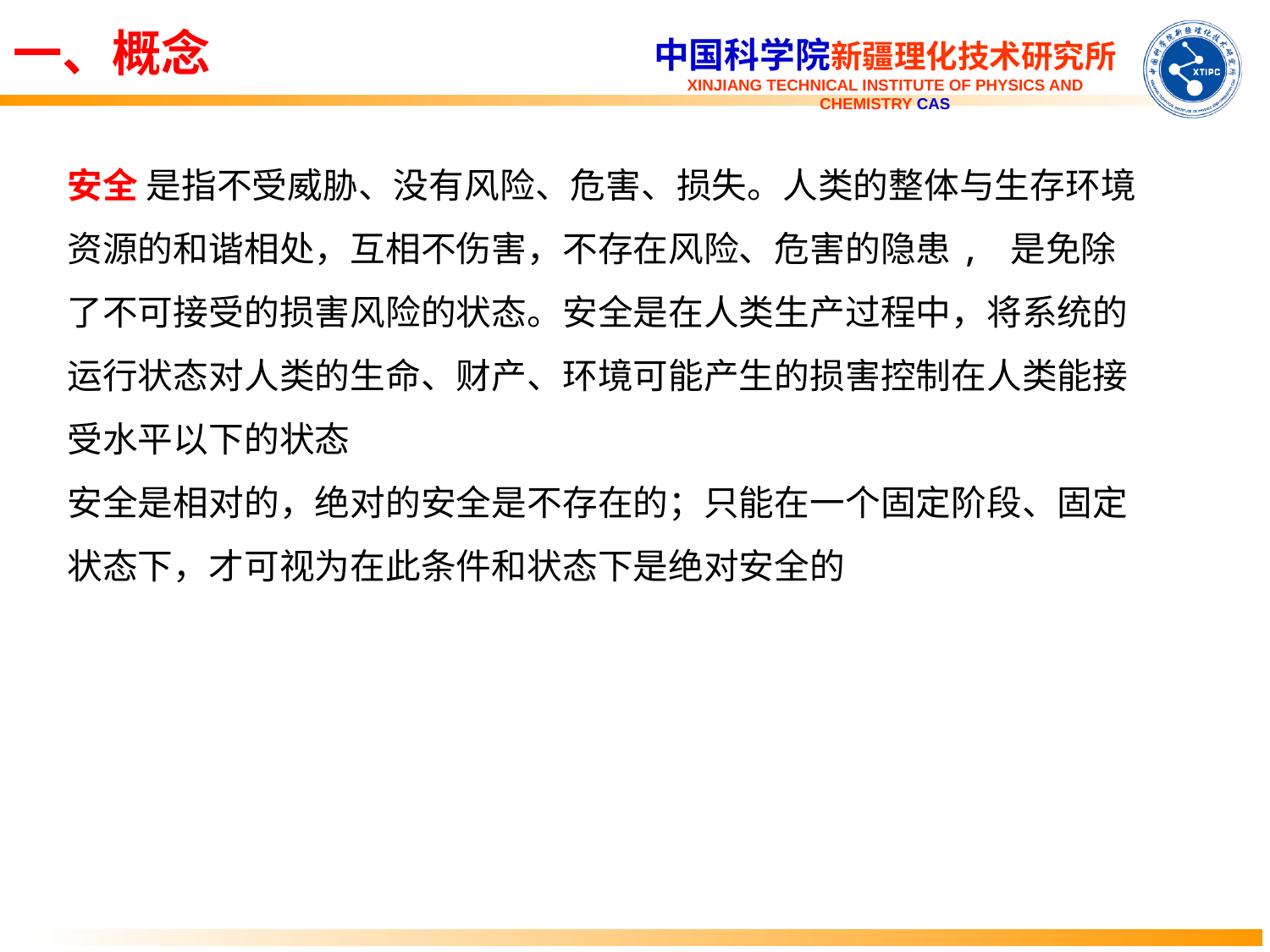

一、概念
安全 是指不受威胁、没有风险、危害、损失。人类的整体与生存环境资源的和谐相处，互相不伤害，不存在风险、危害的隐患, 是免除了不可接受的损害风险的状态。安全是在人类生产过程中，将系统的运行状态对人类的生命、财产、环境可能产生的损害控制在人类能接受水平以下的状态
安全是相对的，绝对的安全是不存在的；只能在一个固定阶段、固定状态下，才可视为在此条件和状态下是绝对安全的